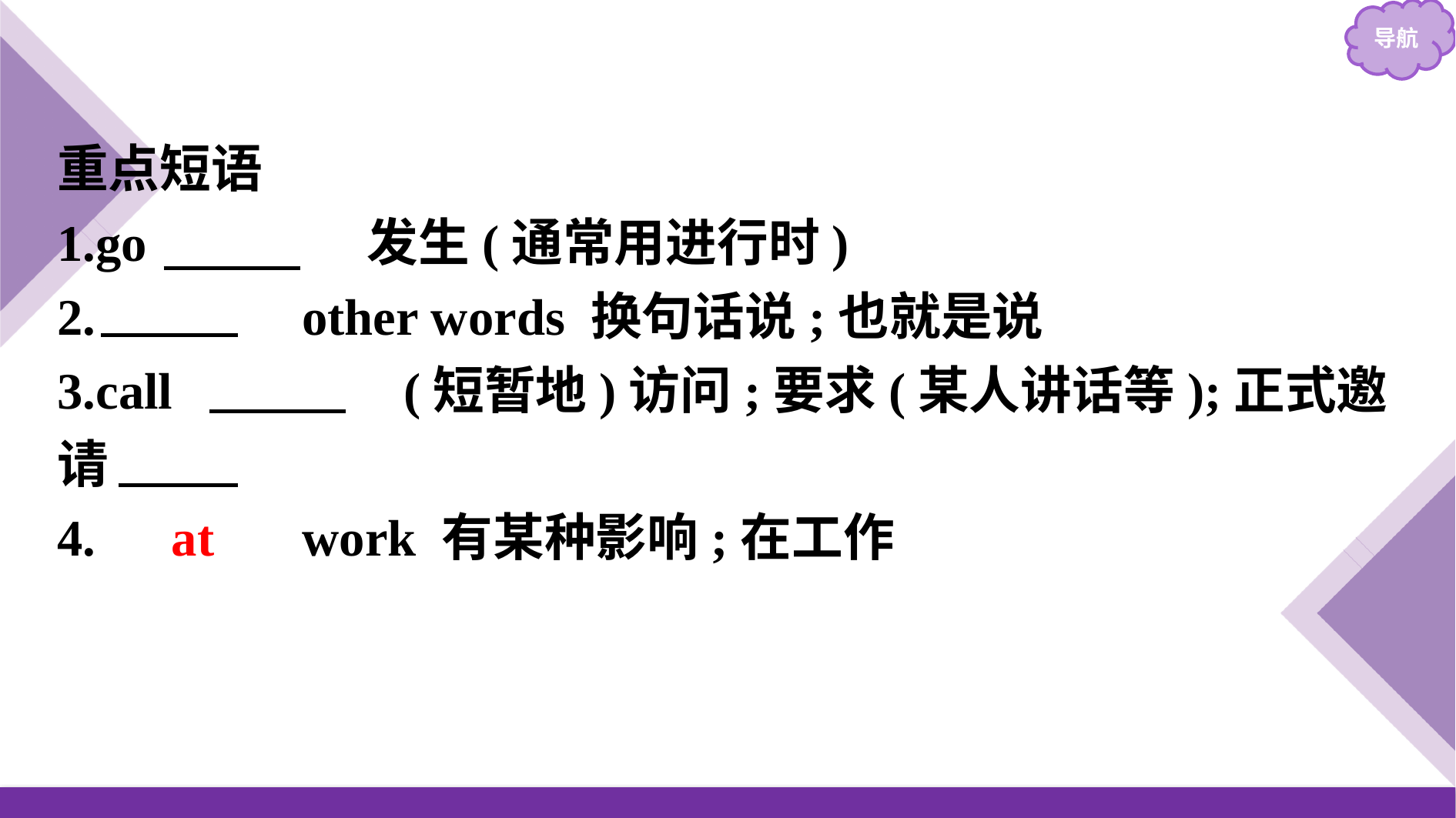

重点短语
1.go 　on　 发生(通常用进行时)
2.　in　 other words 换句话说;也就是说
3.call 　on　 (短暂地)访问;要求(某人讲话等);正式邀请
4.　at　 work 有某种影响;在工作